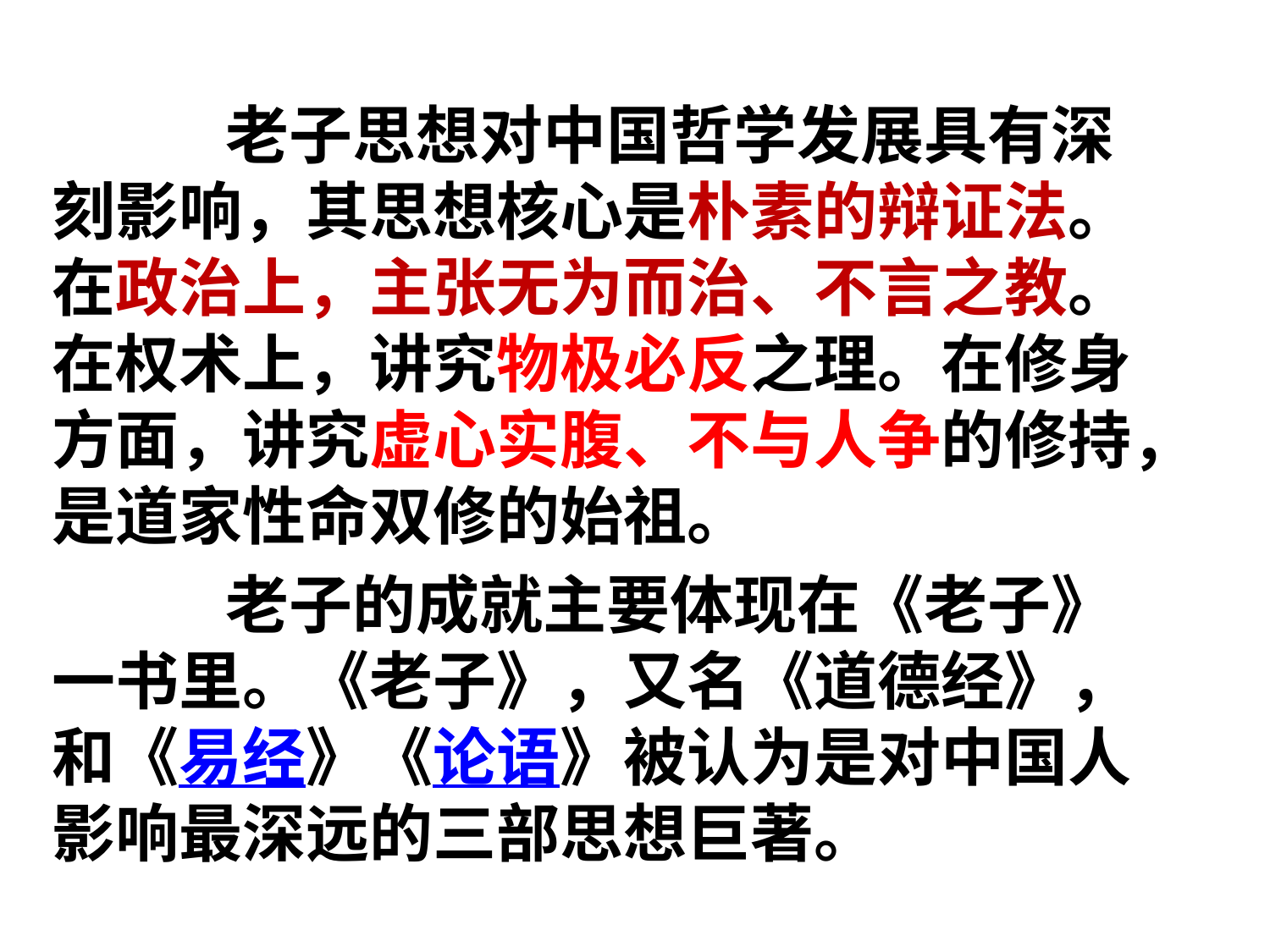

老子思想对中国哲学发展具有深刻影响，其思想核心是朴素的辩证法。在政治上，主张无为而治、不言之教。在权术上，讲究物极必反之理。在修身方面，讲究虚心实腹、不与人争的修持，是道家性命双修的始祖。
         老子的成就主要体现在《老子》一书里。《老子》，又名《道德经》，和《易经》《论语》被认为是对中国人影响最深远的三部思想巨著。